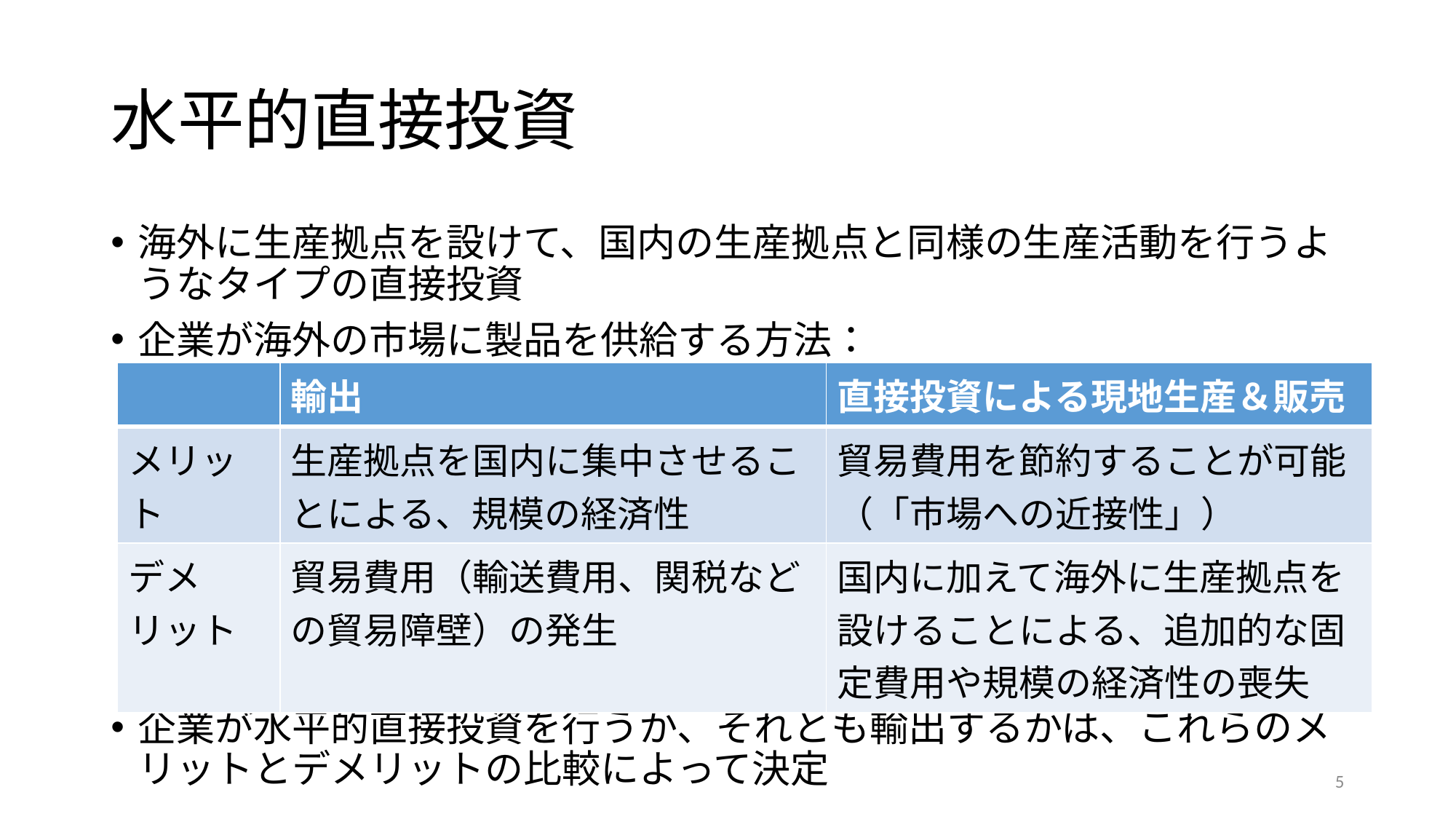

# 水平的直接投資
海外に生産拠点を設けて、国内の生産拠点と同様の生産活動を行うようなタイプの直接投資
企業が海外の市場に製品を供給する方法：

企業が水平的直接投資を行うか、それとも輸出するかは、これらのメリットとデメリットの比較によって決定
|  | 輸出 | 直接投資による現地生産＆販売 |
| --- | --- | --- |
| メリット | 生産拠点を国内に集中させることによる、規模の経済性 | 貿易費用を節約することが可能（「市場への近接性」） |
| デメリット | 貿易費用（輸送費用、関税などの貿易障壁）の発生 | 国内に加えて海外に生産拠点を設けることによる、追加的な固定費用や規模の経済性の喪失 |
5